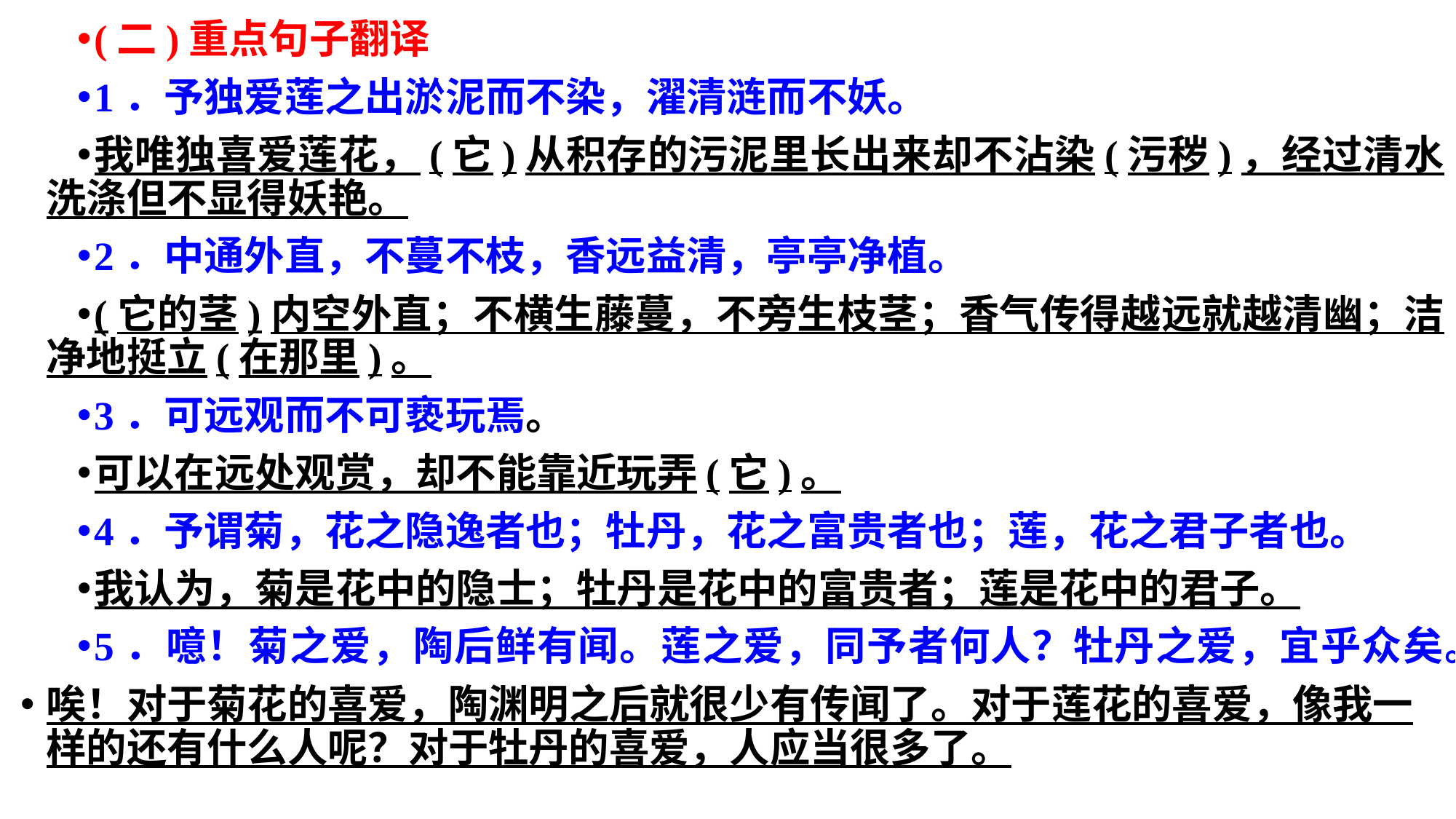

(二)重点句子翻译
1．予独爱莲之出淤泥而不染，濯清涟而不妖。
我唯独喜爱莲花，(它)从积存的污泥里长出来却不沾染(污秽)，经过清水洗涤但不显得妖艳。
2．中通外直，不蔓不枝，香远益清，亭亭净植。
(它的茎)内空外直；不横生藤蔓，不旁生枝茎；香气传得越远就越清幽；洁净地挺立(在那里)。
3．可远观而不可亵玩焉。
可以在远处观赏，却不能靠近玩弄(它)。
4．予谓菊，花之隐逸者也；牡丹，花之富贵者也；莲，花之君子者也。
我认为，菊是花中的隐士；牡丹是花中的富贵者；莲是花中的君子。
5．噫！菊之爱，陶后鲜有闻。莲之爱，同予者何人？牡丹之爱，宜乎众矣。
唉！对于菊花的喜爱，陶渊明之后就很少有传闻了。对于莲花的喜爱，像我一样的还有什么人呢？对于牡丹的喜爱，人应当很多了。